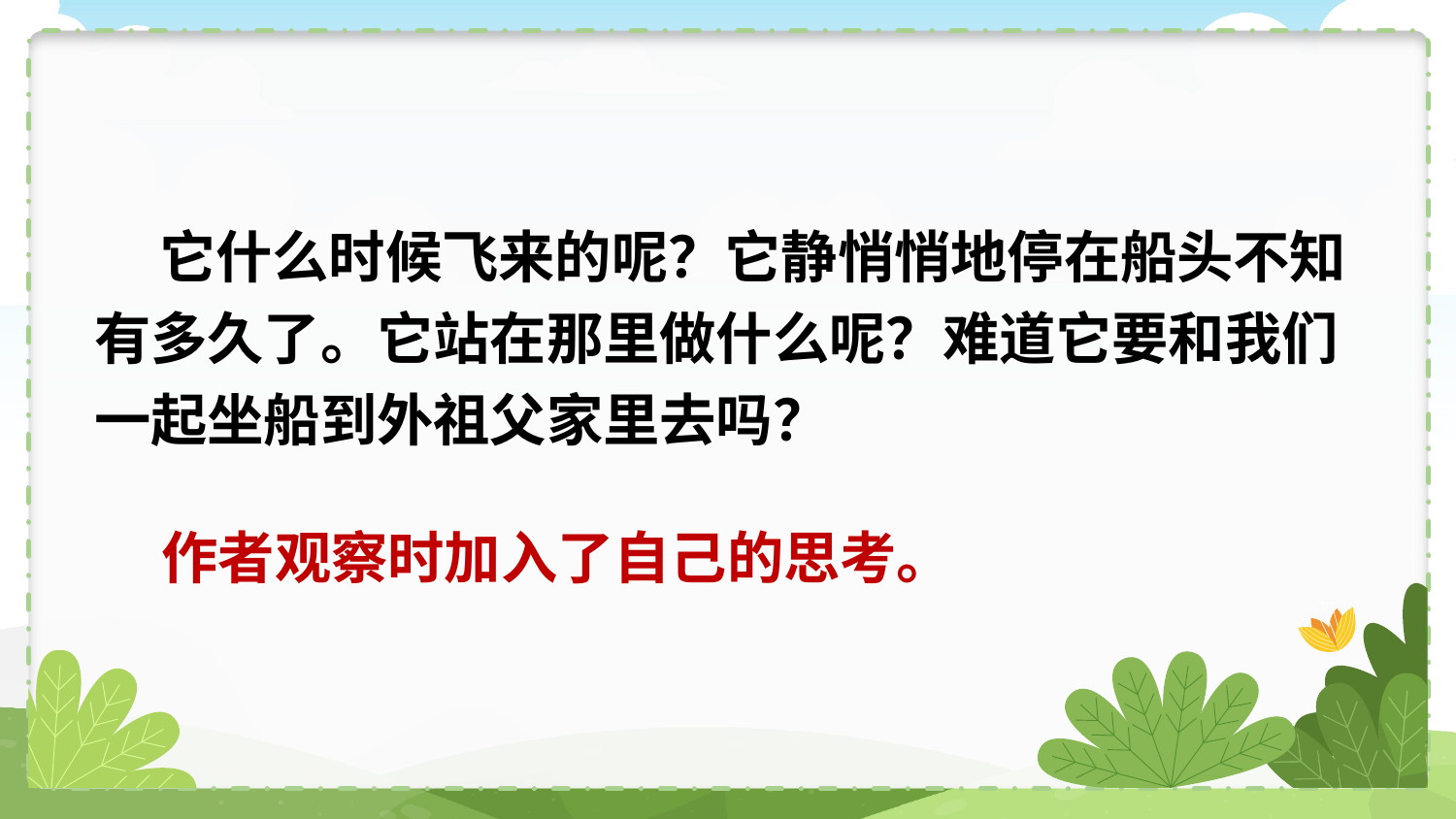

它什么时候飞来的呢？它静悄悄地停在船头不知有多久了。它站在那里做什么呢？难道它要和我们一起坐船到外祖父家里去吗？
    作者观察时加入了自己的思考。